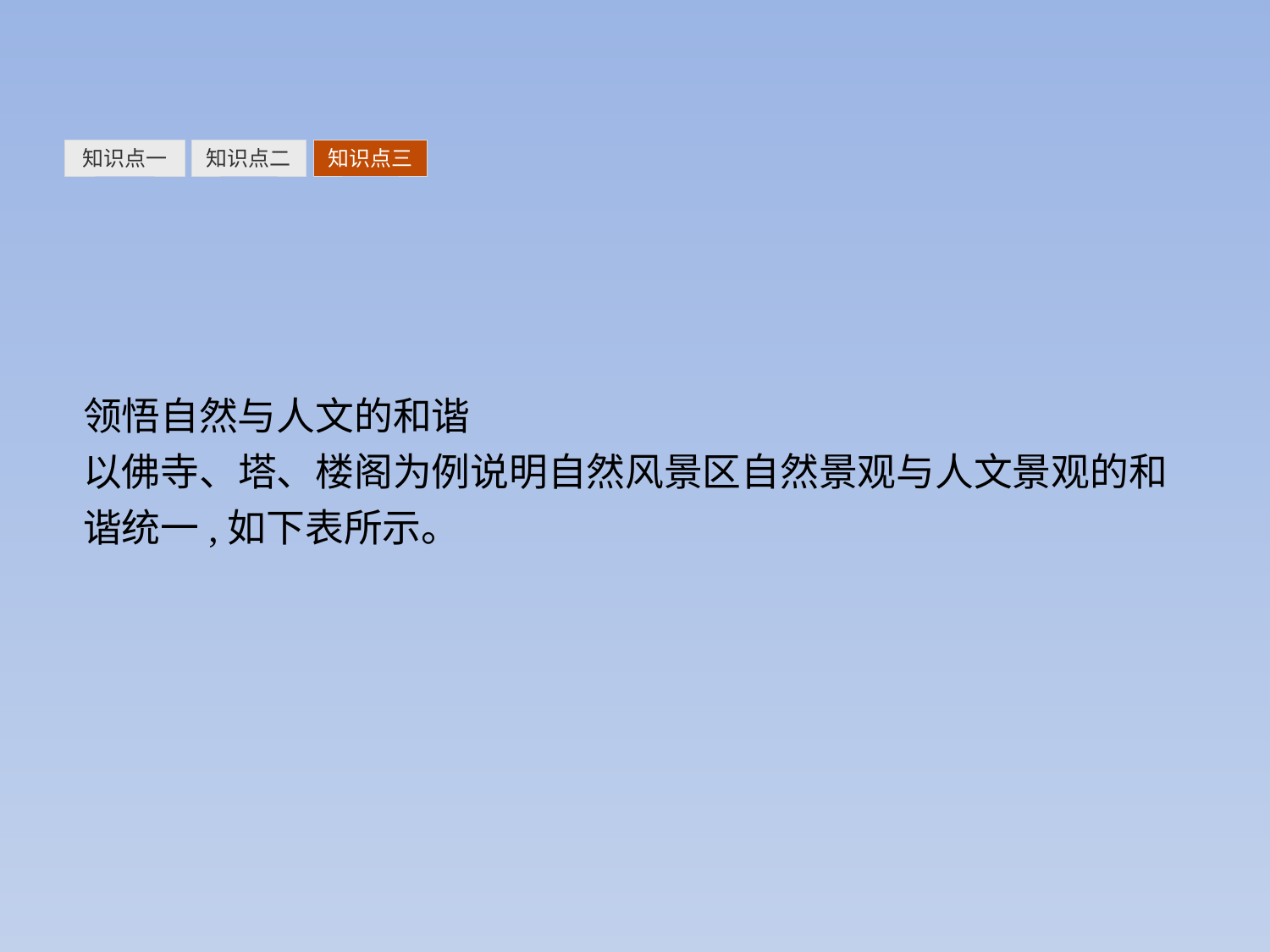

知识点一
知识点二
知识点三
领悟自然与人文的和谐
以佛寺、塔、楼阁为例说明自然风景区自然景观与人文景观的和谐统一,如下表所示。